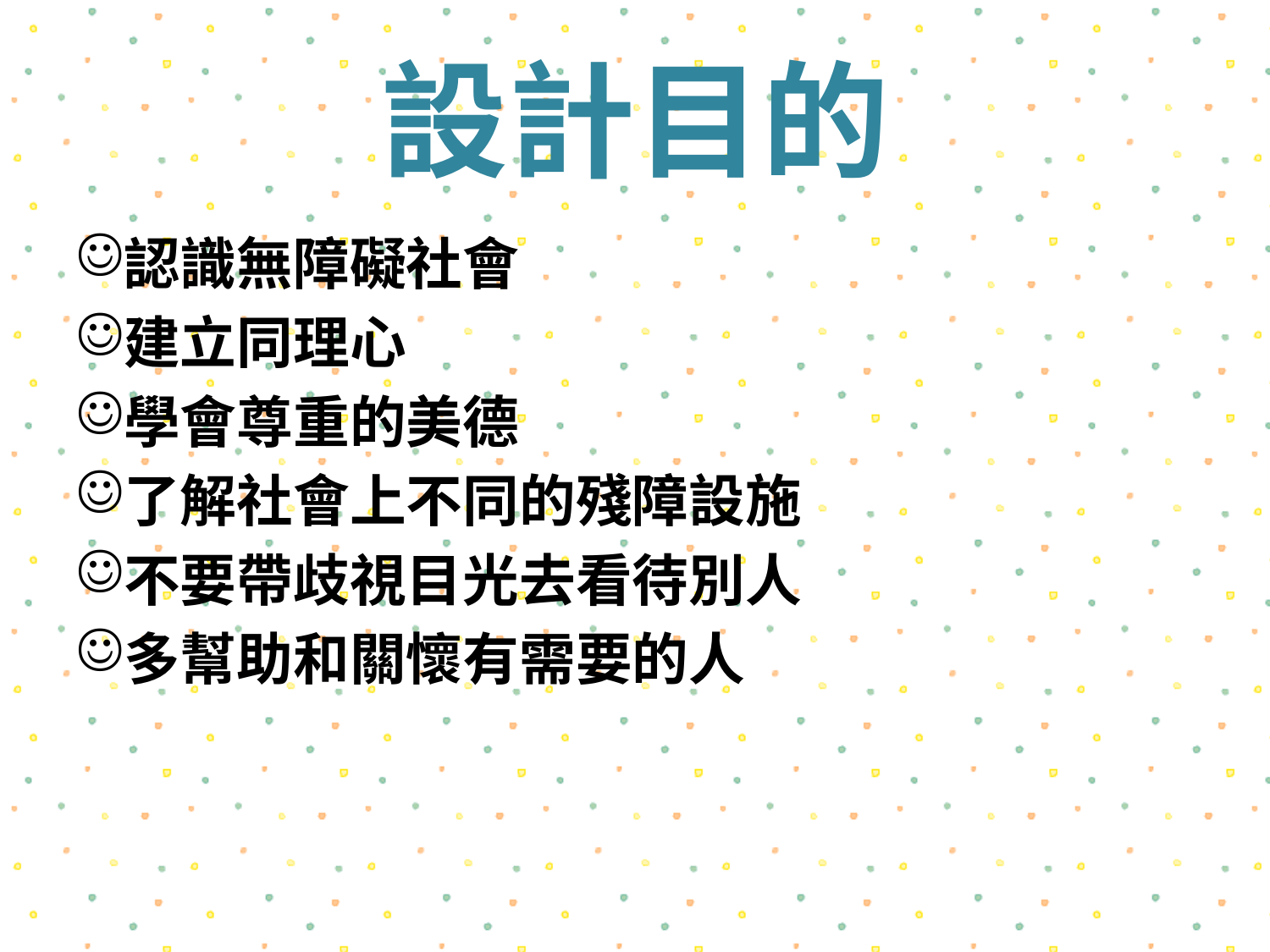

# 設計目的
認識無障礙社會
建立同理心
學會尊重的美德
了解社會上不同的殘障設施
不要帶歧視目光去看待別人
多幫助和關懷有需要的人